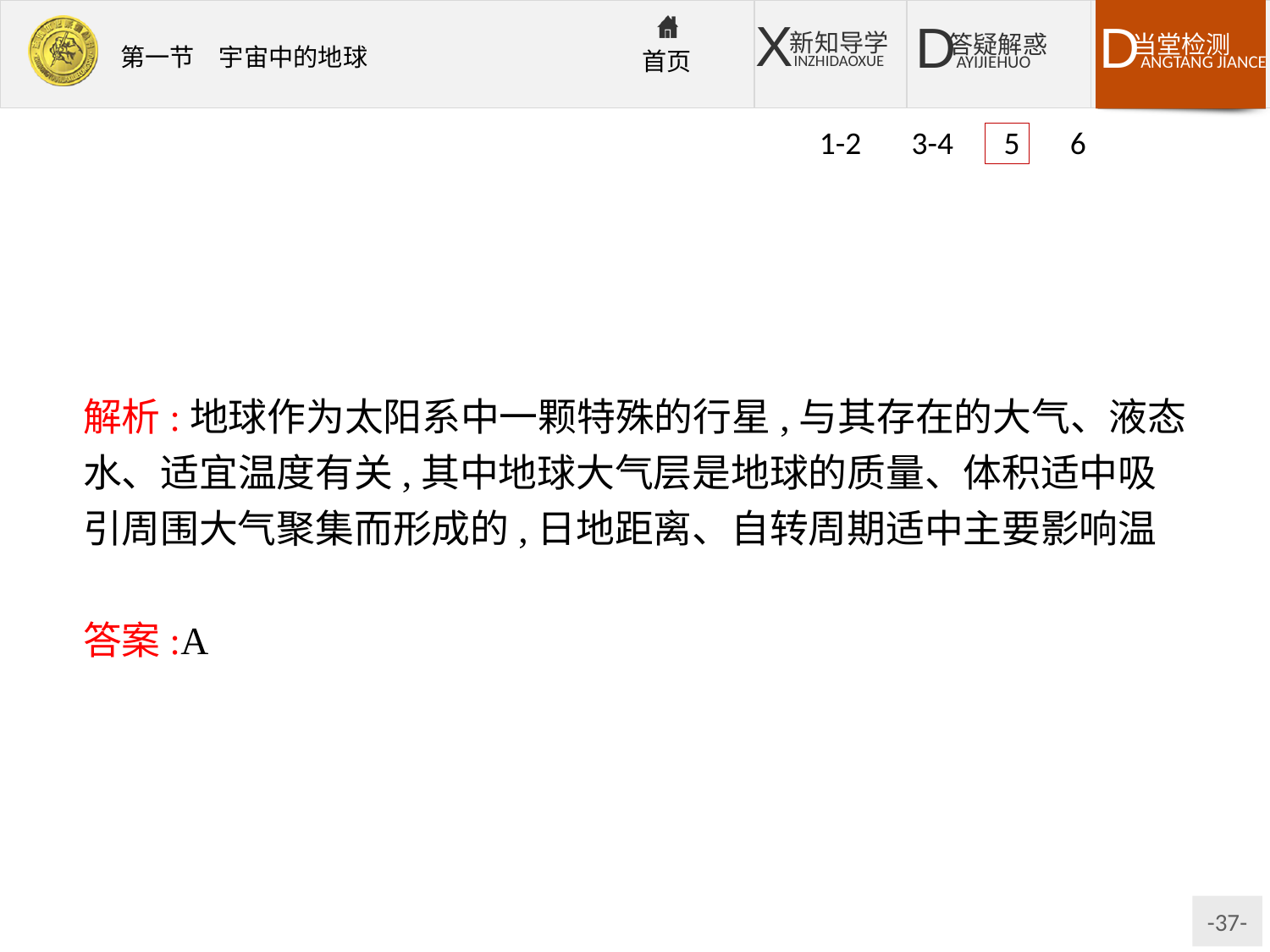

1-2       3-4       5       6

解析:地球作为太阳系中一颗特殊的行星,与其存在的大气、液态水、适宜温度有关,其中地球大气层是地球的质量、体积适中吸引周围大气聚集而形成的,日地距离、自转周期适中主要影响温度。
答案:A